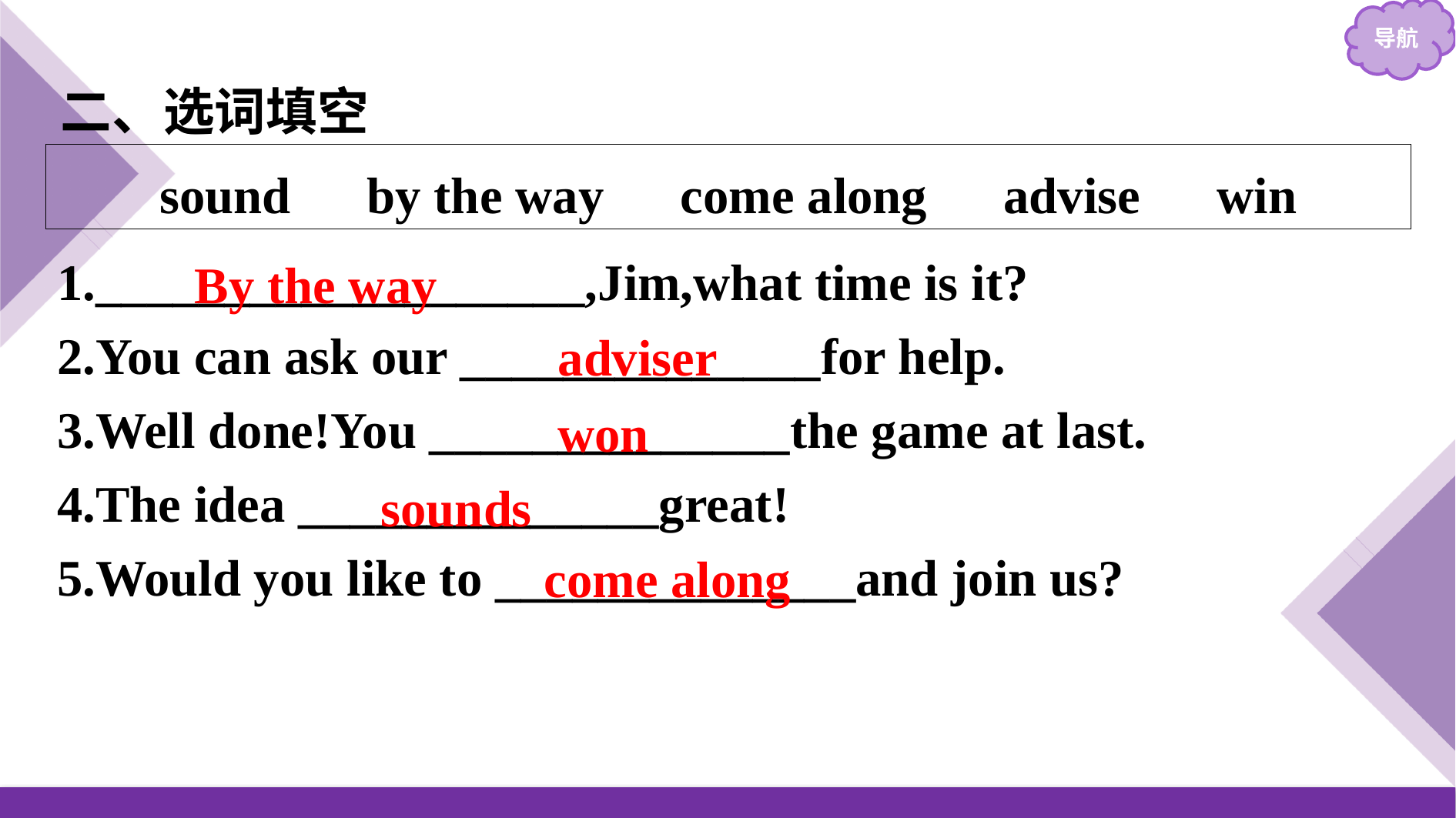

二、选词填空
sound　by the way　come along　advise　win
1.___________________,Jim,what time is it?
2.You can ask our ______________for help.
3.Well done!You ______________the game at last.
4.The idea ______________great!
5.Would you like to ______________and join us?
By the way
adviser
won
sounds
come along